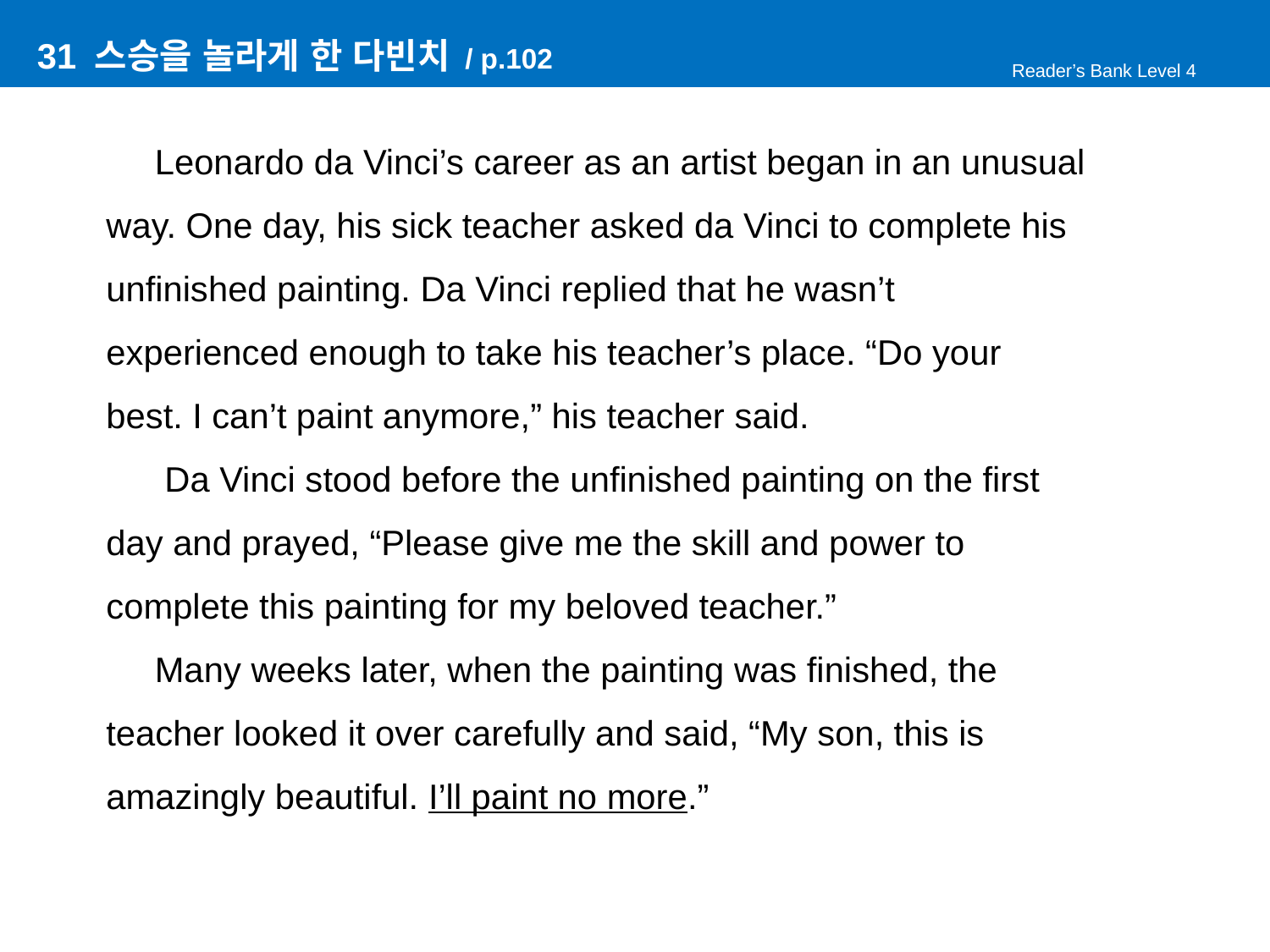

# 31 스승을 놀라게 한 다빈치 / p.102
Reader’s Bank Level 4

     Leonardo da Vinci’s career as an artist began in an unusual
way. One day, his sick teacher asked da Vinci to complete his
unfinished painting. Da Vinci replied that he wasn’t
experienced enough to take his teacher’s place. “Do your
best. I can’t paint anymore,” his teacher said.
      Da Vinci stood before the unfinished painting on the first
day and prayed, “Please give me the skill and power to
complete this painting for my beloved teacher.”
     Many weeks later, when the painting was finished, the
teacher looked it over carefully and said, “My son, this is
amazingly beautiful. I’ll paint no more.”